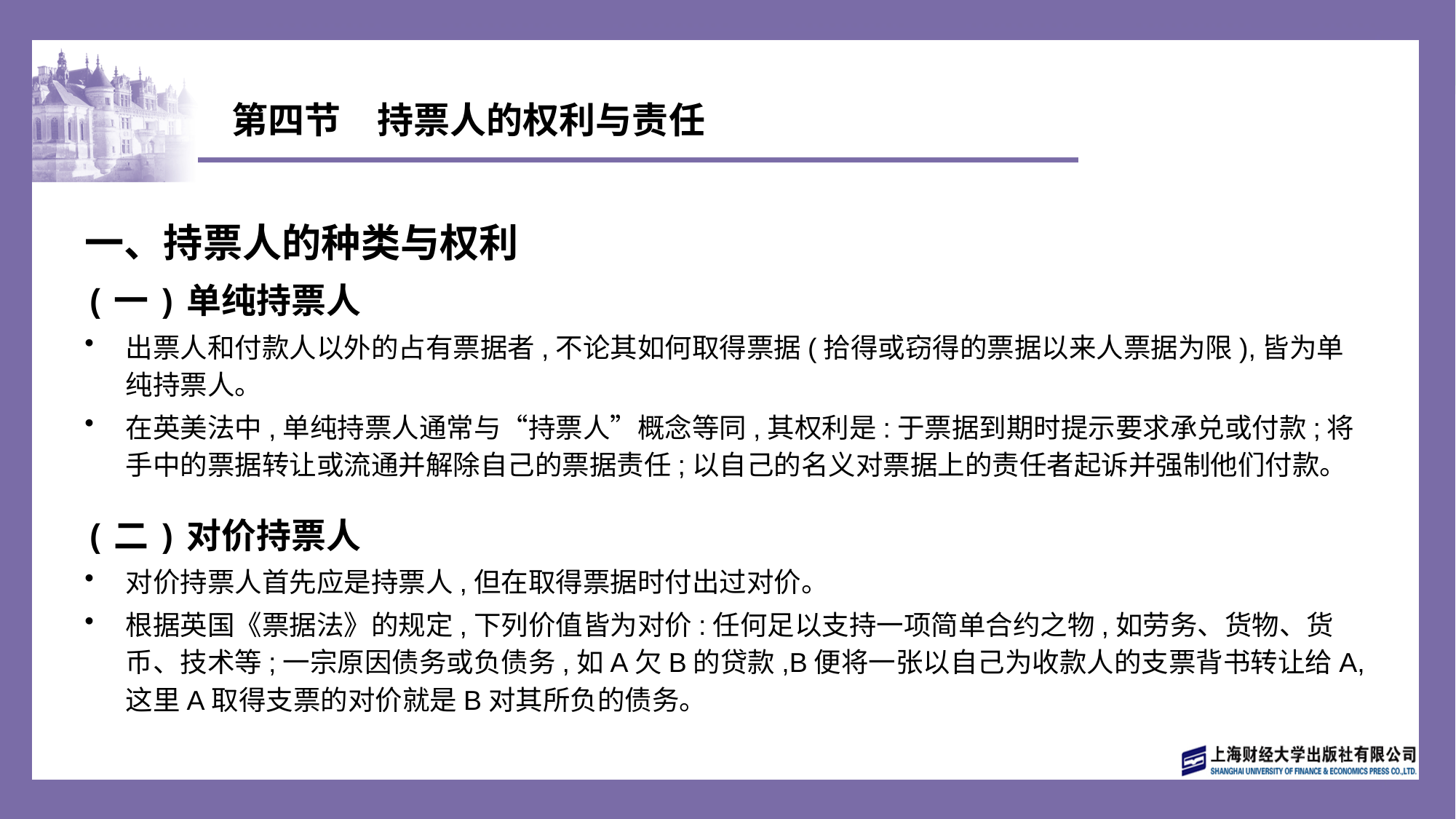

# 第四节　持票人的权利与责任
一、持票人的种类与权利
(一)单纯持票人
出票人和付款人以外的占有票据者,不论其如何取得票据(拾得或窃得的票据以来人票据为限),皆为单纯持票人。
在英美法中,单纯持票人通常与“持票人”概念等同,其权利是:于票据到期时提示要求承兑或付款;将手中的票据转让或流通并解除自己的票据责任;以自己的名义对票据上的责任者起诉并强制他们付款。
(二)对价持票人
对价持票人首先应是持票人,但在取得票据时付出过对价。
根据英国《票据法》的规定,下列价值皆为对价:任何足以支持一项简单合约之物,如劳务、货物、货币、技术等;一宗原因债务或负债务,如A欠B的贷款,B便将一张以自己为收款人的支票背书转让给A,这里A取得支票的对价就是B对其所负的债务。